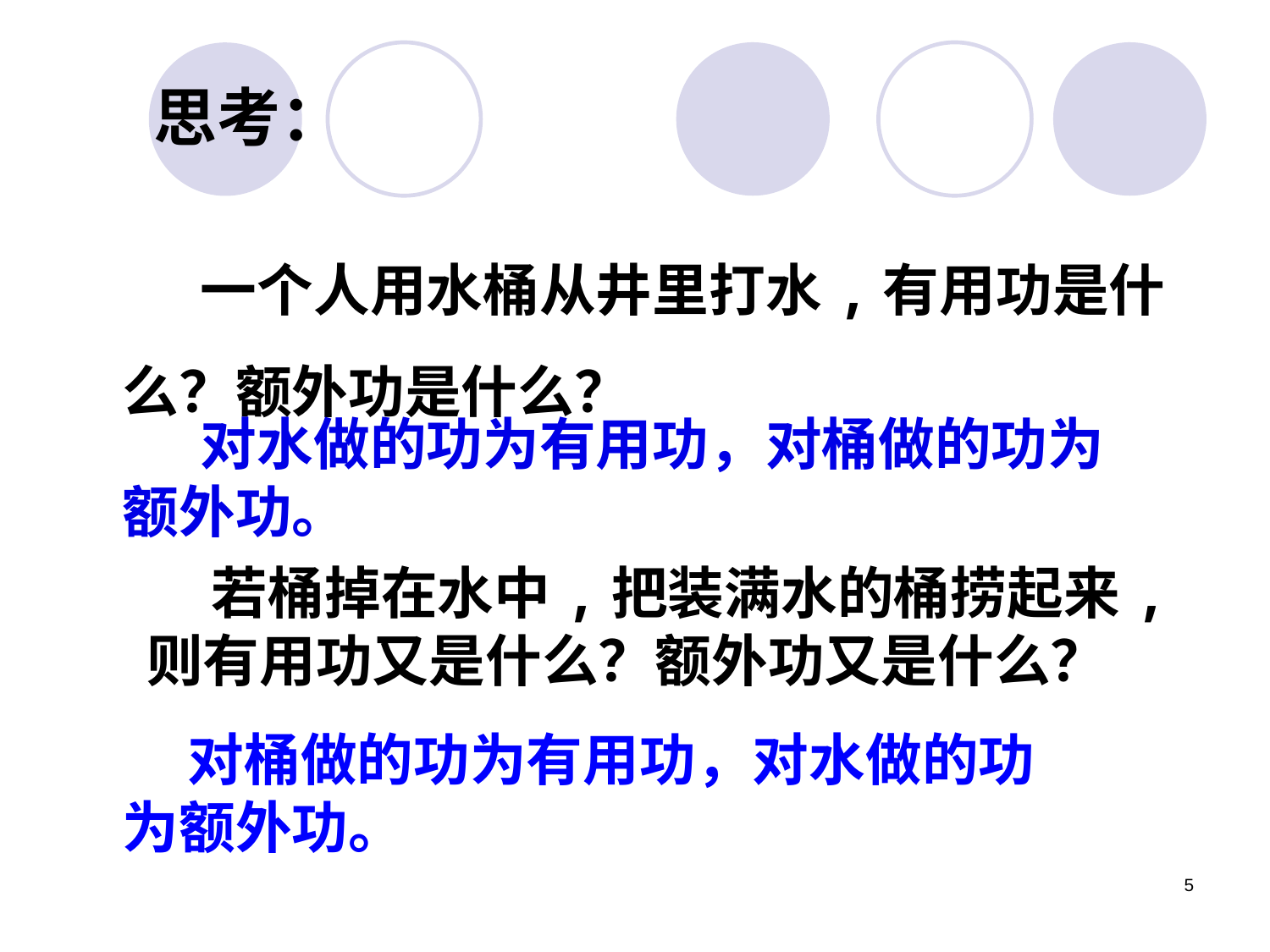

思考：
     一个人用水桶从井里打水,有用功是什么？额外功是什么？

     对水做的功为有用功，对桶做的功为额外功。
    若桶掉在水中,把装满水的桶捞起来,则有用功又是什么？额外功又是什么？
    对桶做的功为有用功，对水做的功为额外功。
5